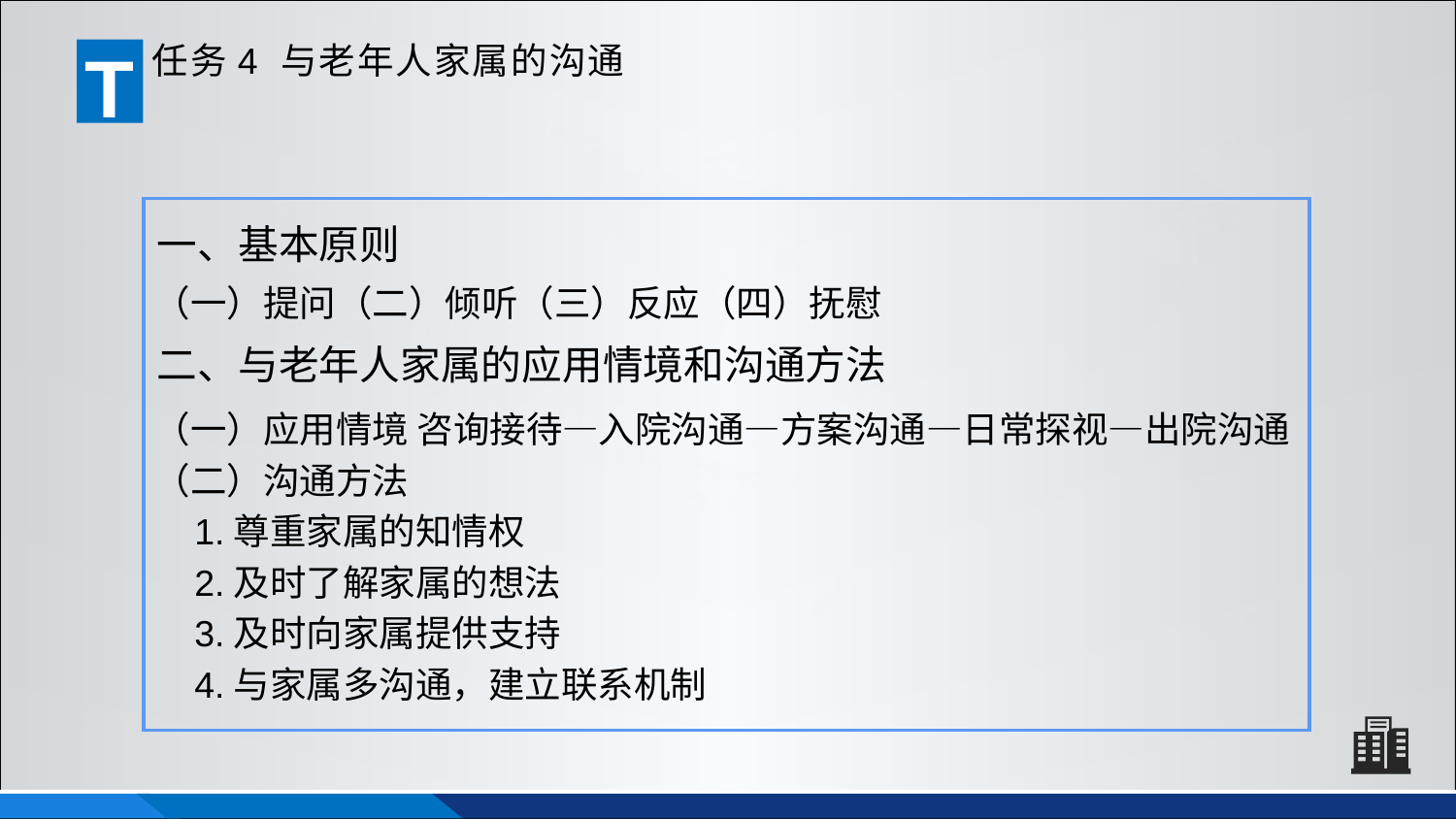

T
任务4 与老年人家属的沟通

一、基本原则
（一）提问（二）倾听（三）反应（四）抚慰
二、与老年人家属的应用情境和沟通方法
（一）应用情境 咨询接待—入院沟通—方案沟通—日常探视—出院沟通
（二）沟通方法
    1.尊重家属的知情权
    2.及时了解家属的想法
    3.及时向家属提供支持
    4.与家属多沟通，建立联系机制